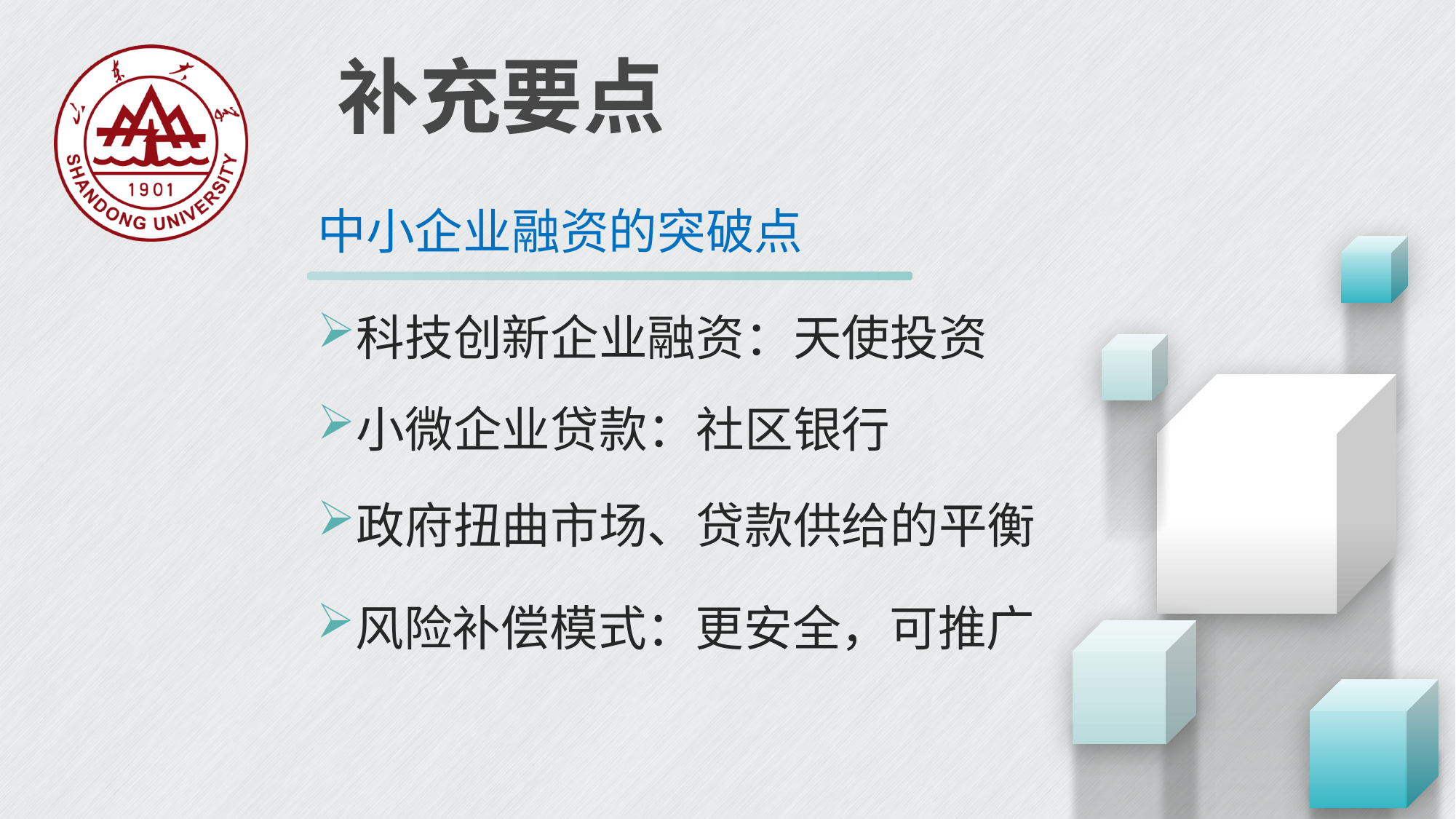

补充要点
中小企业融资的突破点

科技创新企业融资：天使投资

小微企业贷款：社区银行
政府扭曲市场、贷款供给的平衡
风险补偿模式：更安全，可推广